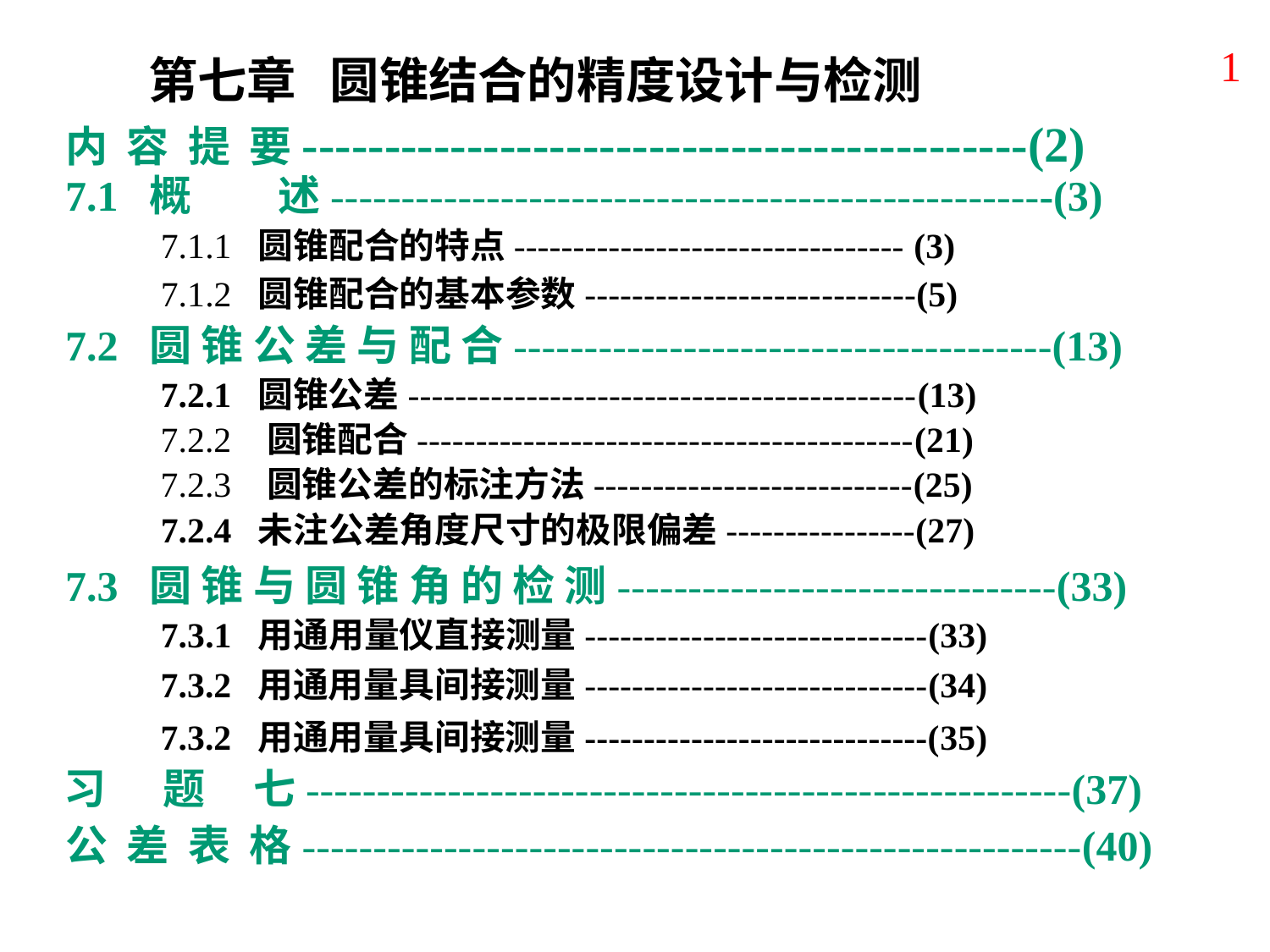

1
      第七章   圆锥结合的精度设计与检测
内  容  提  要--------------------------------------------(2)
7.1  概         述---------------------------------------------------(3)
7.1.1  圆锥配合的特点--------------------------------- (3)
7.1.2  圆锥配合的基本参数----------------------------(5)
7.2  圆 锥 公 差 与 配 合--------------------------------------(13)
7.2.1  圆锥公差-------------------------------------------(13)
7.2.2   圆锥配合------------------------------------------(21)
7.2.3   圆锥公差的标注方法---------------------------(25)
7.2.4  未注公差角度尺寸的极限偏差----------------(27)
7.3  圆 锥 与 圆 锥 角 的 检 测-------------------------------(33)
7.3.1  用通用量仪直接测量-----------------------------(33)
7.3.2  用通用量具间接测量-----------------------------(34)
7.3.2  用通用量具间接测量-----------------------------(35)
习      题     七------------------------------------------------------(37)
公  差  表  格-------------------------------------------------------(40)